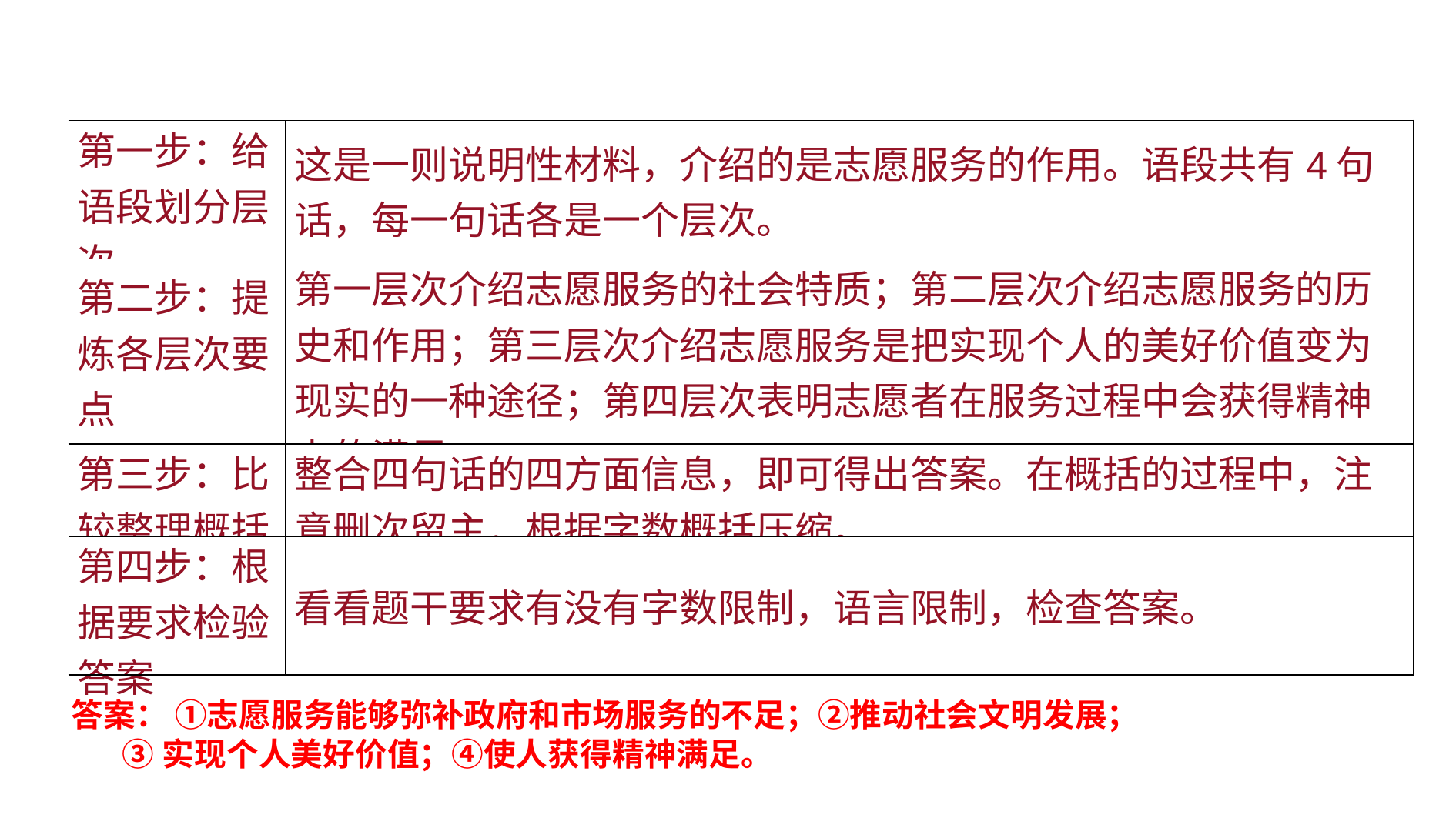

| 第一步：给语段划分层次 | 这是一则说明性材料，介绍的是志愿服务的作用。语段共有4句话，每一句话各是一个层次。 |
| --- | --- |
| 第二步：提炼各层次要点 | 第一层次介绍志愿服务的社会特质；第二层次介绍志愿服务的历史和作用；第三层次介绍志愿服务是把实现个人的美好价值变为现实的一种途径；第四层次表明志愿者在服务过程中会获得精神上的满足。 |
| 第三步：比较整理概括 | 整合四句话的四方面信息，即可得出答案。在概括的过程中，注意删次留主，根据字数概括压缩。 |
| 第四步：根据要求检验答案 | 看看题干要求有没有字数限制，语言限制，检查答案。 |
答案： ①志愿服务能够弥补政府和市场服务的不足；②推动社会文明发展；
       ③实现个人美好价值；④使人获得精神满足。